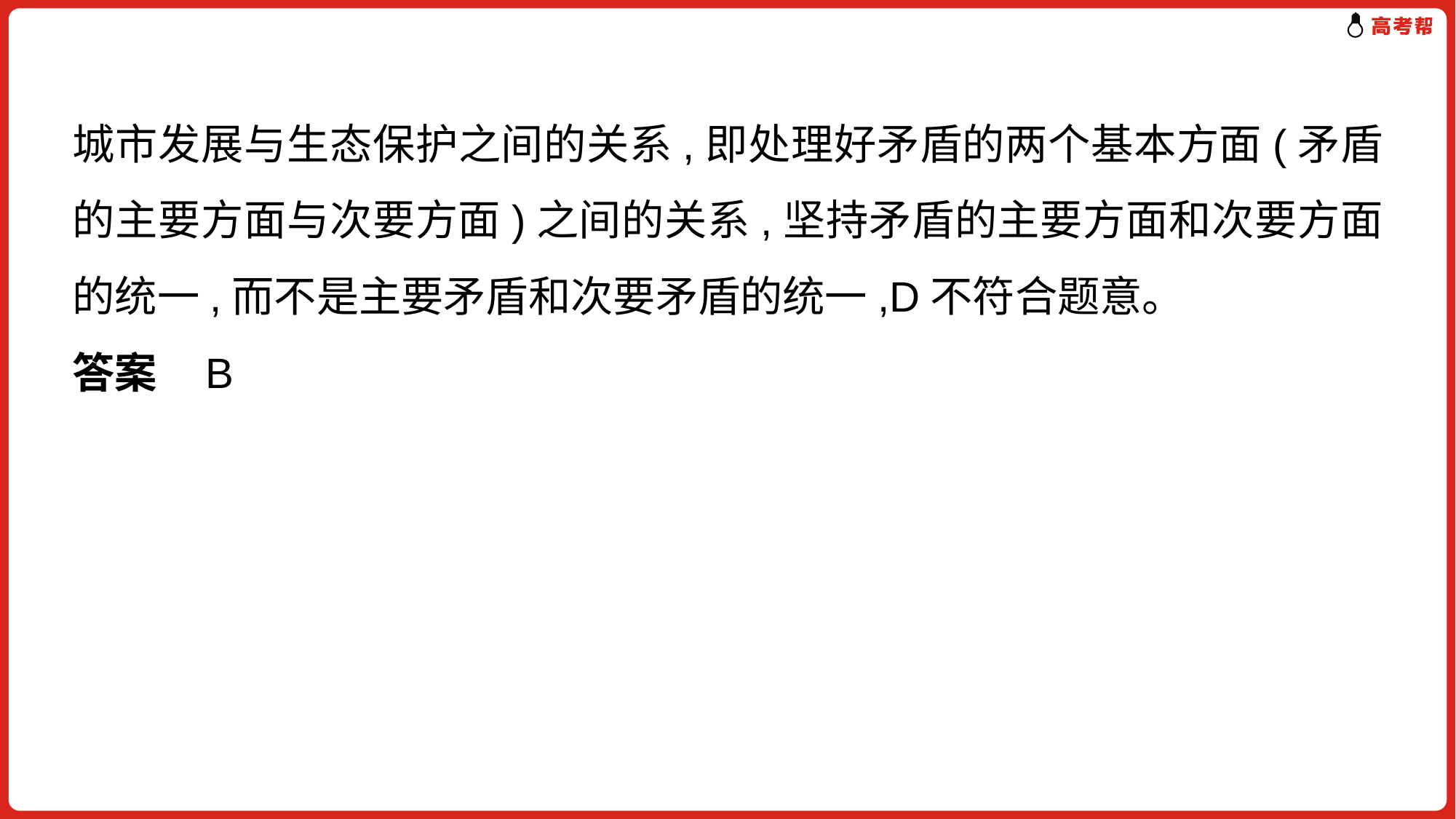

城市发展与生态保护之间的关系,即处理好矛盾的两个基本方面(矛盾的主要方面与次要方面)之间的关系,坚持矛盾的主要方面和次要方面的统一,而不是主要矛盾和次要矛盾的统一,D不符合题意。
答案    B